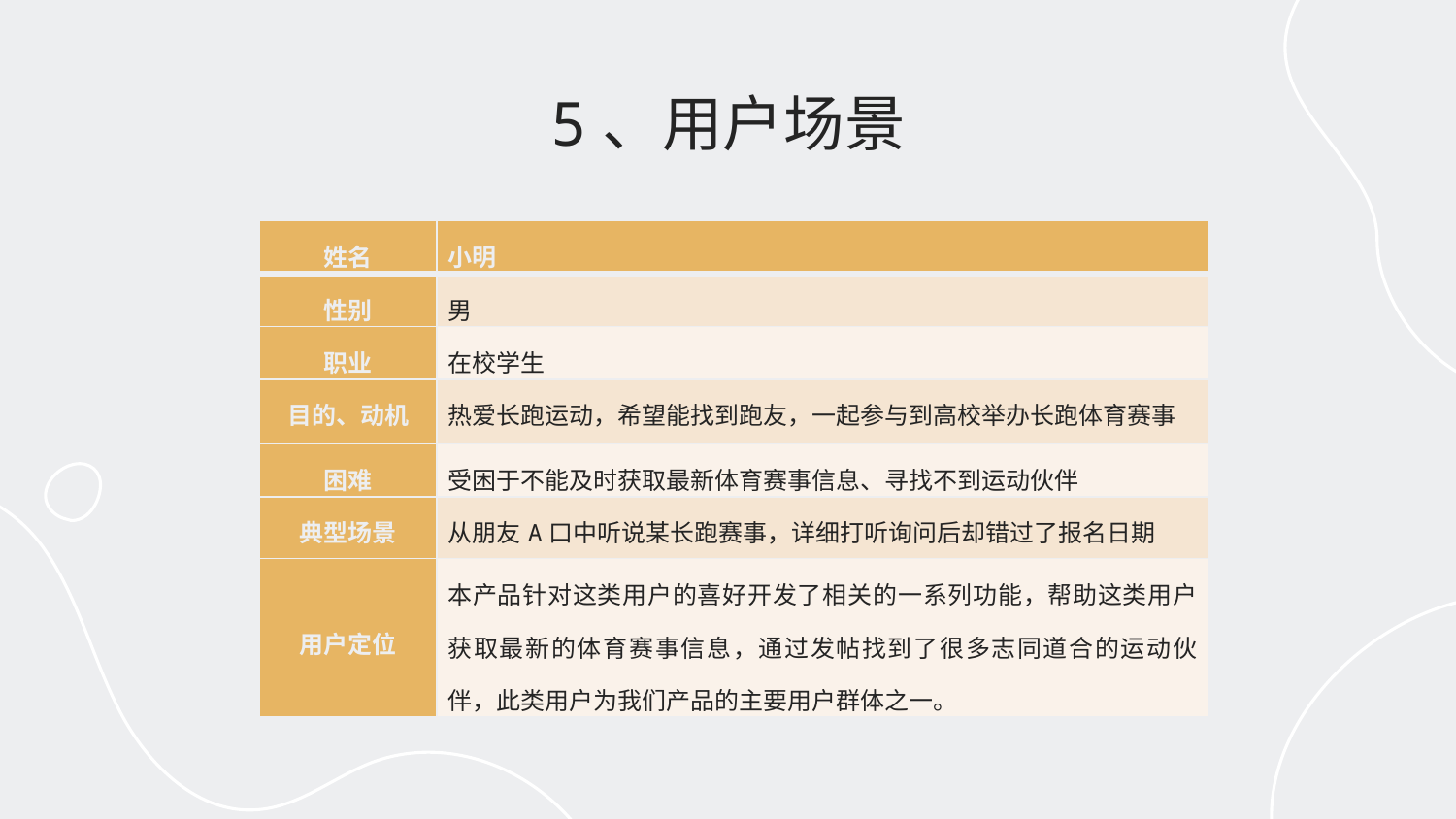

# 5、用户场景
| 姓名 | 小明 |
| --- | --- |
| 性别 | 男 |
| 职业 | 在校学生 |
| 目的、动机 | 热爱长跑运动，希望能找到跑友，一起参与到高校举办长跑体育赛事 |
| 困难 | 受困于不能及时获取最新体育赛事信息、寻找不到运动伙伴 |
| 典型场景 | 从朋友A口中听说某长跑赛事，详细打听询问后却错过了报名日期 |
| 用户定位 | 本产品针对这类用户的喜好开发了相关的一系列功能，帮助这类用户获取最新的体育赛事信息，通过发帖找到了很多志同道合的运动伙伴，此类用户为我们产品的主要用户群体之一。 |